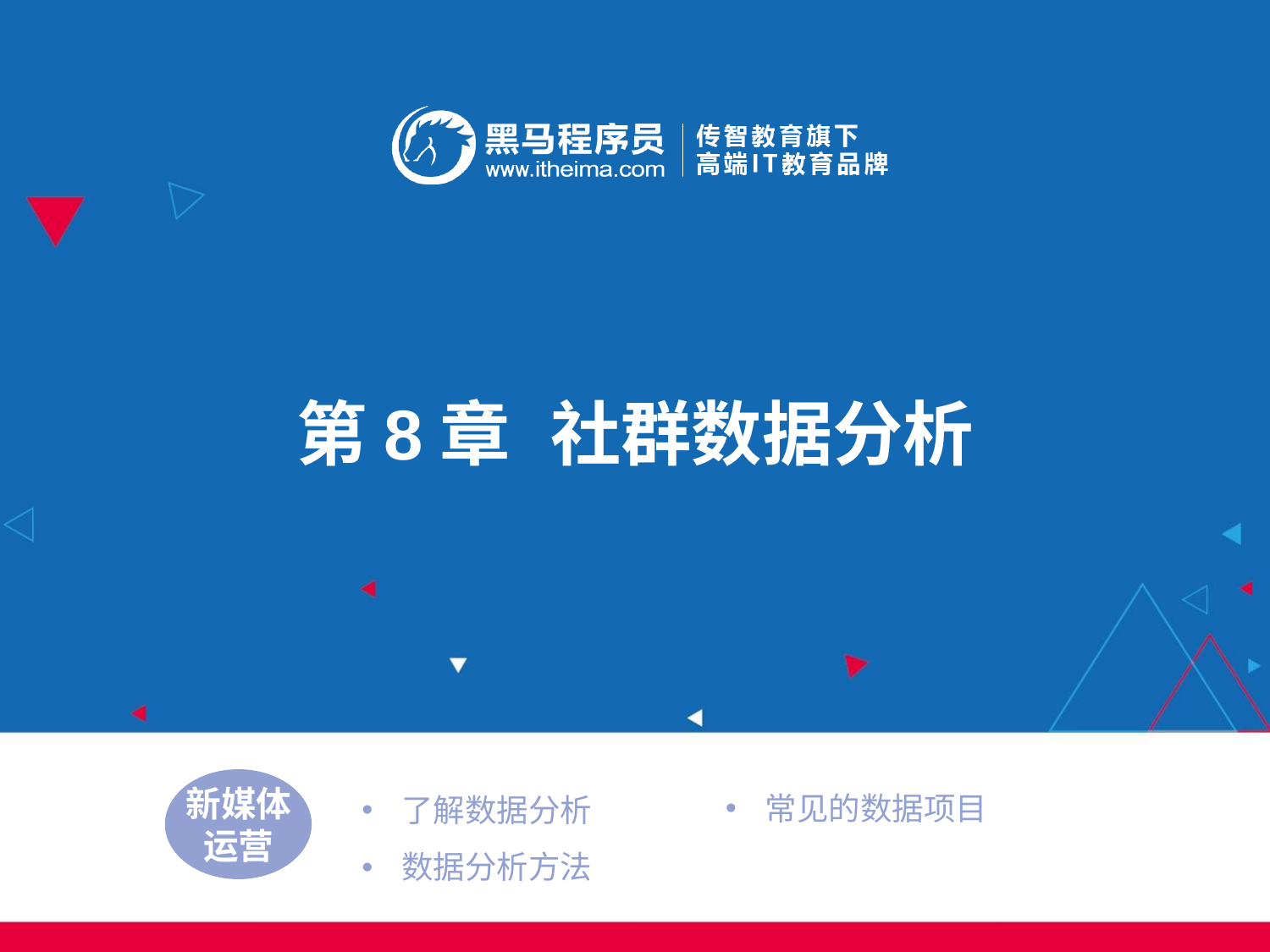

第8章	社群数据分析
常见的数据项目
了解数据分析
数据分析方法

新媒体
运营